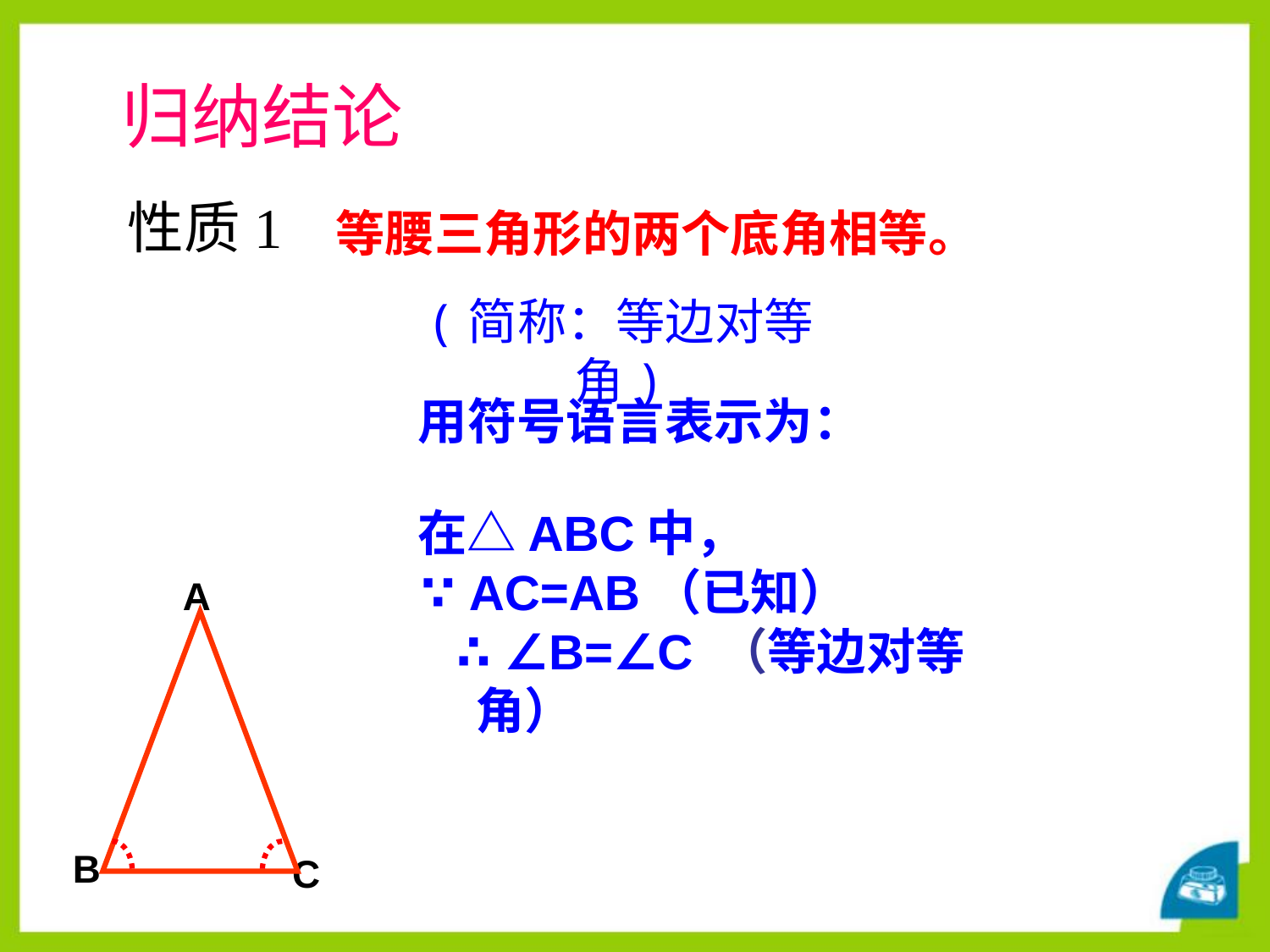

归纳结论
性质1
等腰三角形的两个底角相等。
(简称：等边对等角)
用符号语言表示为：
          在△ABC中，
                ∵ AC=AB（已知）
                           ∴ ∠B=∠C （等边对等角）
A

B
C